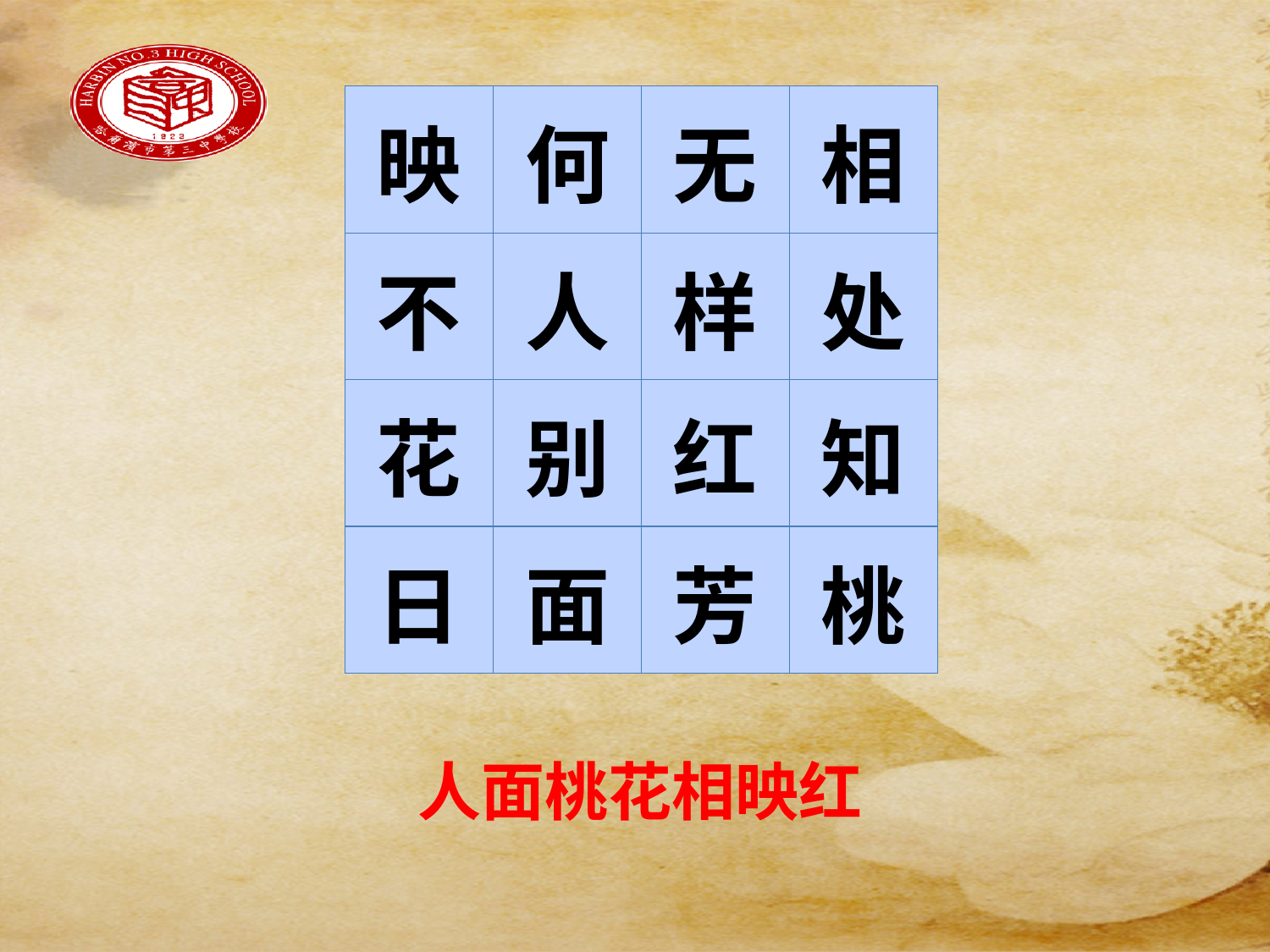

#
| 映 | 何 | 无 | 相 |
| --- | --- | --- | --- |
| 不 | 人 | 样 | 处 |
| 花 | 别 | 红 | 知 |
| 日 | 面 | 芳 | 桃 |
人面桃花相映红